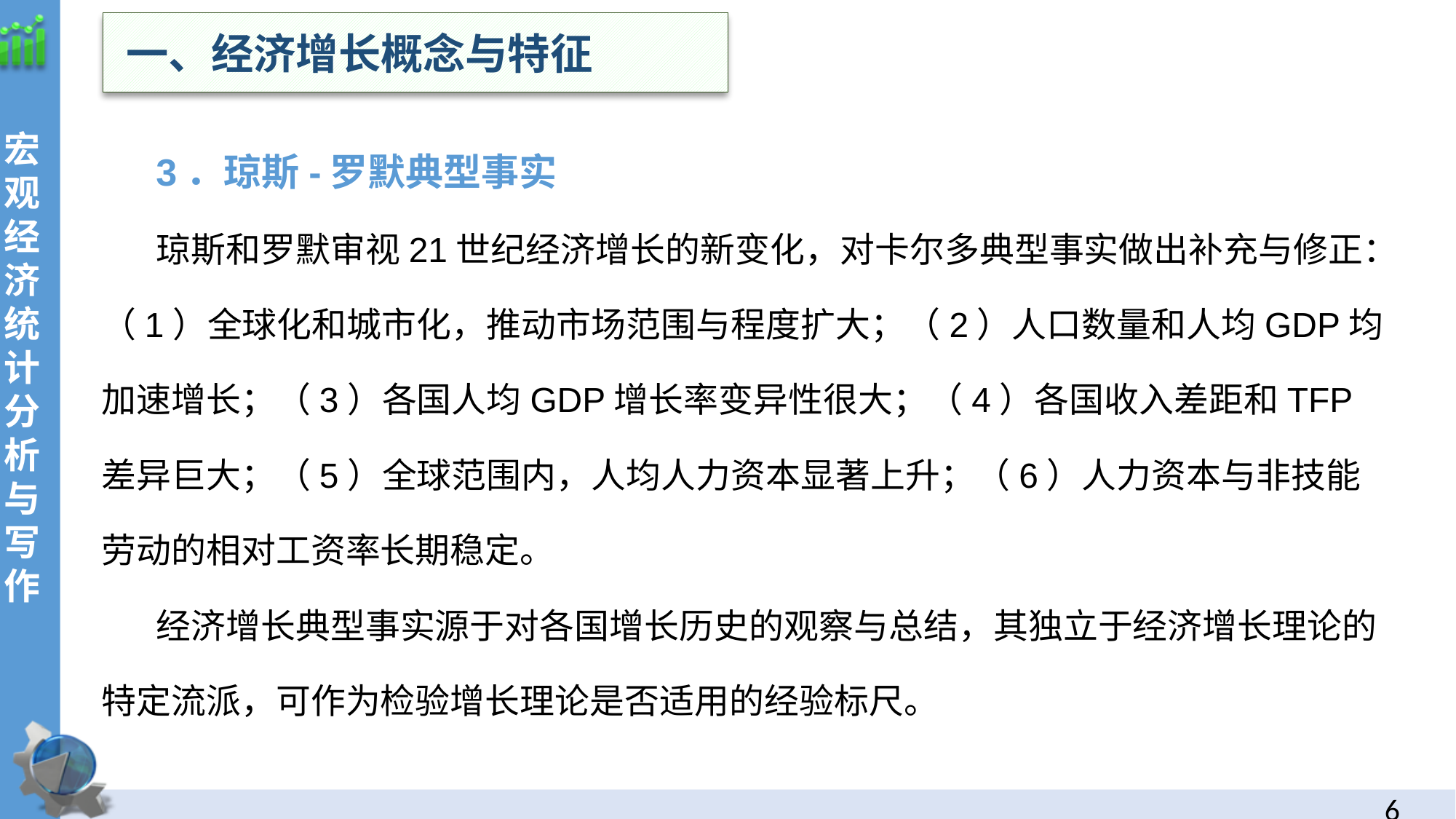

一、经济增长概念与特征
3．琼斯-罗默典型事实
琼斯和罗默审视21世纪经济增长的新变化，对卡尔多典型事实做出补充与修正：（1）全球化和城市化，推动市场范围与程度扩大；（2）人口数量和人均GDP均加速增长；（3）各国人均GDP增长率变异性很大；（4）各国收入差距和TFP差异巨大；（5）全球范围内，人均人力资本显著上升；（6）人力资本与非技能劳动的相对工资率长期稳定。
经济增长典型事实源于对各国增长历史的观察与总结，其独立于经济增长理论的特定流派，可作为检验增长理论是否适用的经验标尺。
6